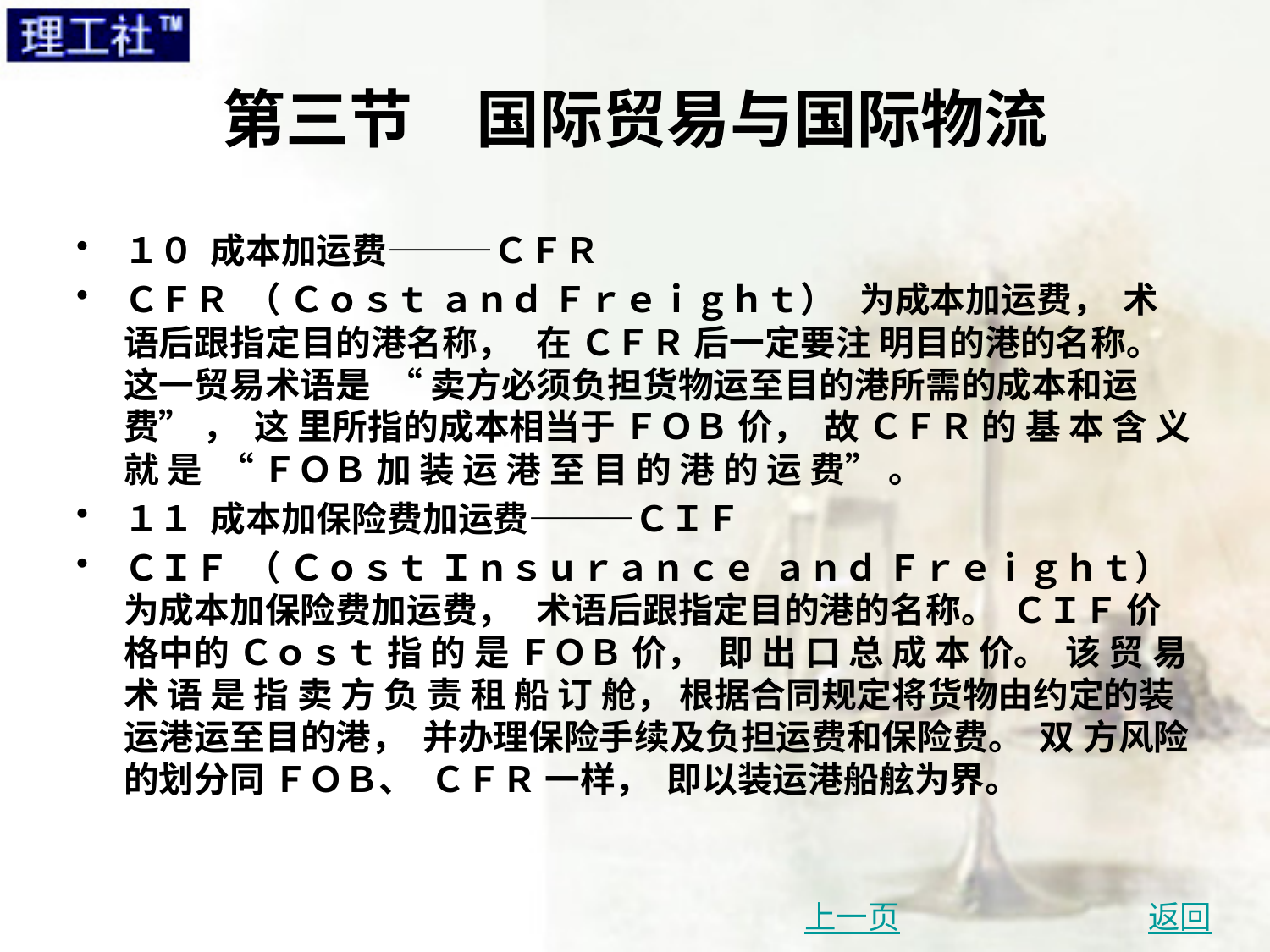

# 第三节　国际贸易与国际物流
１０  成本加运费———ＣＦＲ
ＣＦＲ  （ Ｃｏｓｔ ａｎｄ Ｆｒｅｉｇｈｔ）   为成本加运费，  术语后跟指定目的港名称，   在 ＣＦＲ 后一定要注 明目的港的名称。  这一贸易术语是  “ 卖方必须负担货物运至目的港所需的成本和运费” ，  这 里所指的成本相当于 ＦＯＢ 价，  故 ＣＦＲ 的 基 本 含 义 就 是  “ ＦＯＢ 加 装 运 港 至 目 的 港 的 运 费” 。
１１  成本加保险费加运费———ＣＩＦ
ＣＩＦ  （ Ｃｏｓｔ Ｉｎｓｕｒａｎｃｅ  ａｎｄ Ｆｒｅｉｇｈｔ）   为成本加保险费加运费，   术语后跟指定目的港的名称。  ＣＩＦ 价格中的 Ｃｏｓｔ 指 的 是 ＦＯＢ 价，  即 出 口 总 成 本 价。  该 贸 易 术 语 是 指 卖 方 负 责 租 船 订 舱， 根据合同规定将货物由约定的装运港运至目的港，  并办理保险手续及负担运费和保险费。  双 方风险的划分同 ＦＯＢ、  ＣＦＲ 一样，  即以装运港船舷为界。
上一页
返回